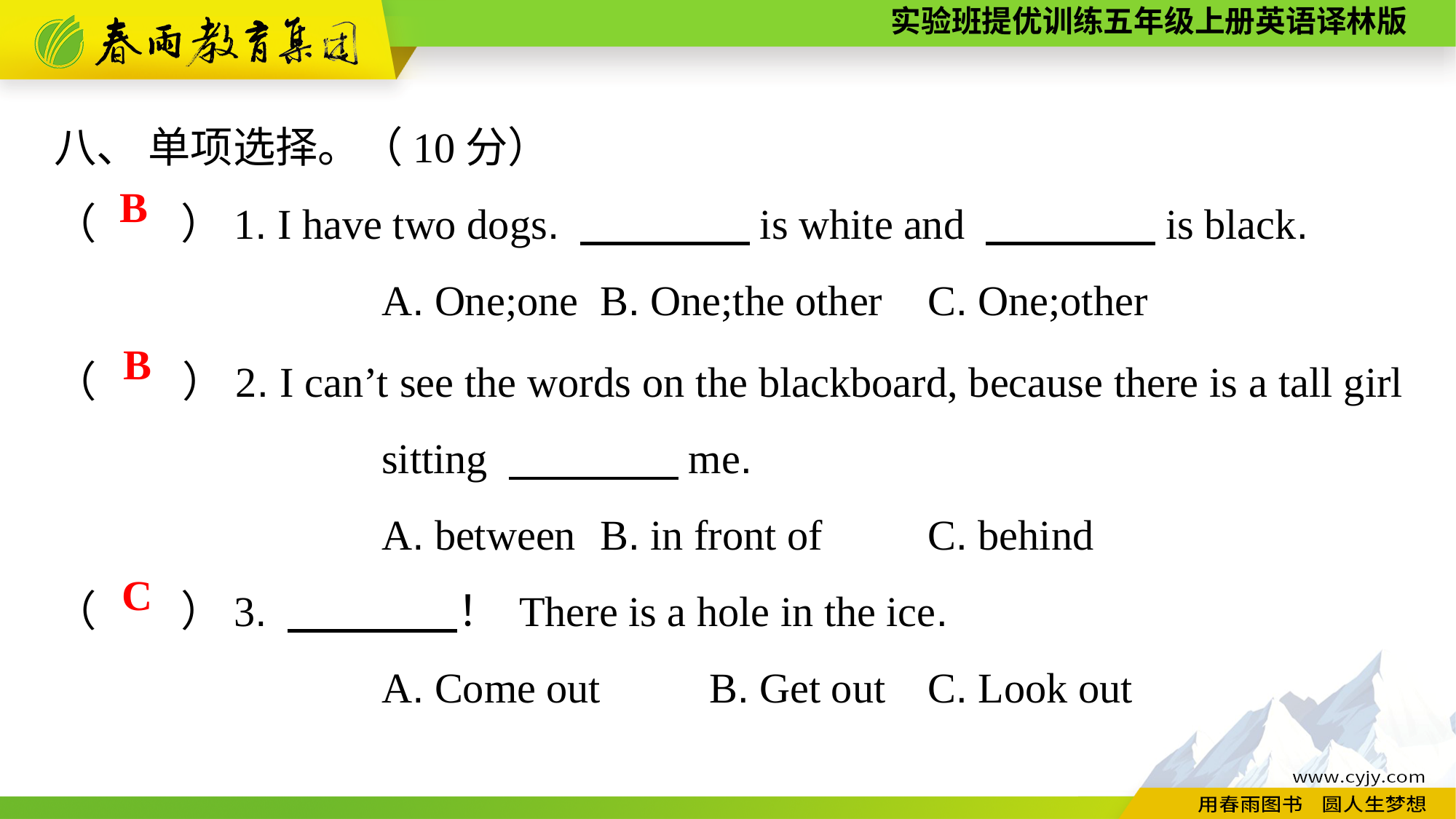

八、 单项选择。（10分）
（　　）1. I have two dogs. 　　　　is white and 　　　　is black.
			A. One;one	B. One;the other	C. One;other
B
（　　）2. I can’t see the words on the blackboard, because there is a tall girl
			sitting 　　　　me.
			A. between	B. in front of	C. behind
（　　）3. 　　　　！ There is a hole in the ice.
			A. Come out	B. Get out	C. Look out
B
C